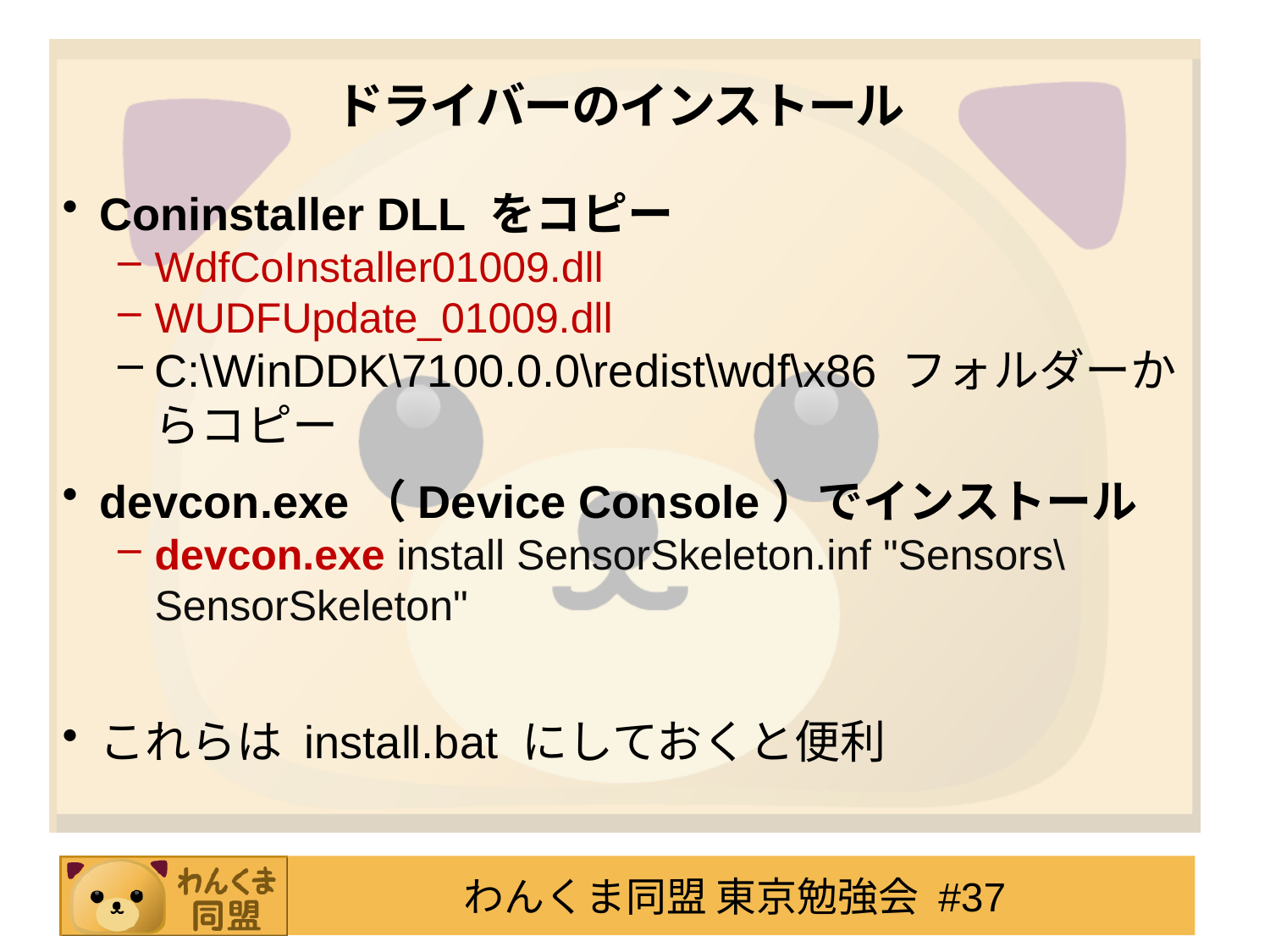

# ドライバーのインストール
Coninstaller DLL をコピー
WdfCoInstaller01009.dll
WUDFUpdate_01009.dll
C:\WinDDK\7100.0.0\redist\wdf\x86 フォルダーからコピー
devcon.exe（Device Console）でインストール
devcon.exe install SensorSkeleton.inf "Sensors\SensorSkeleton"

これらは install.bat にしておくと便利